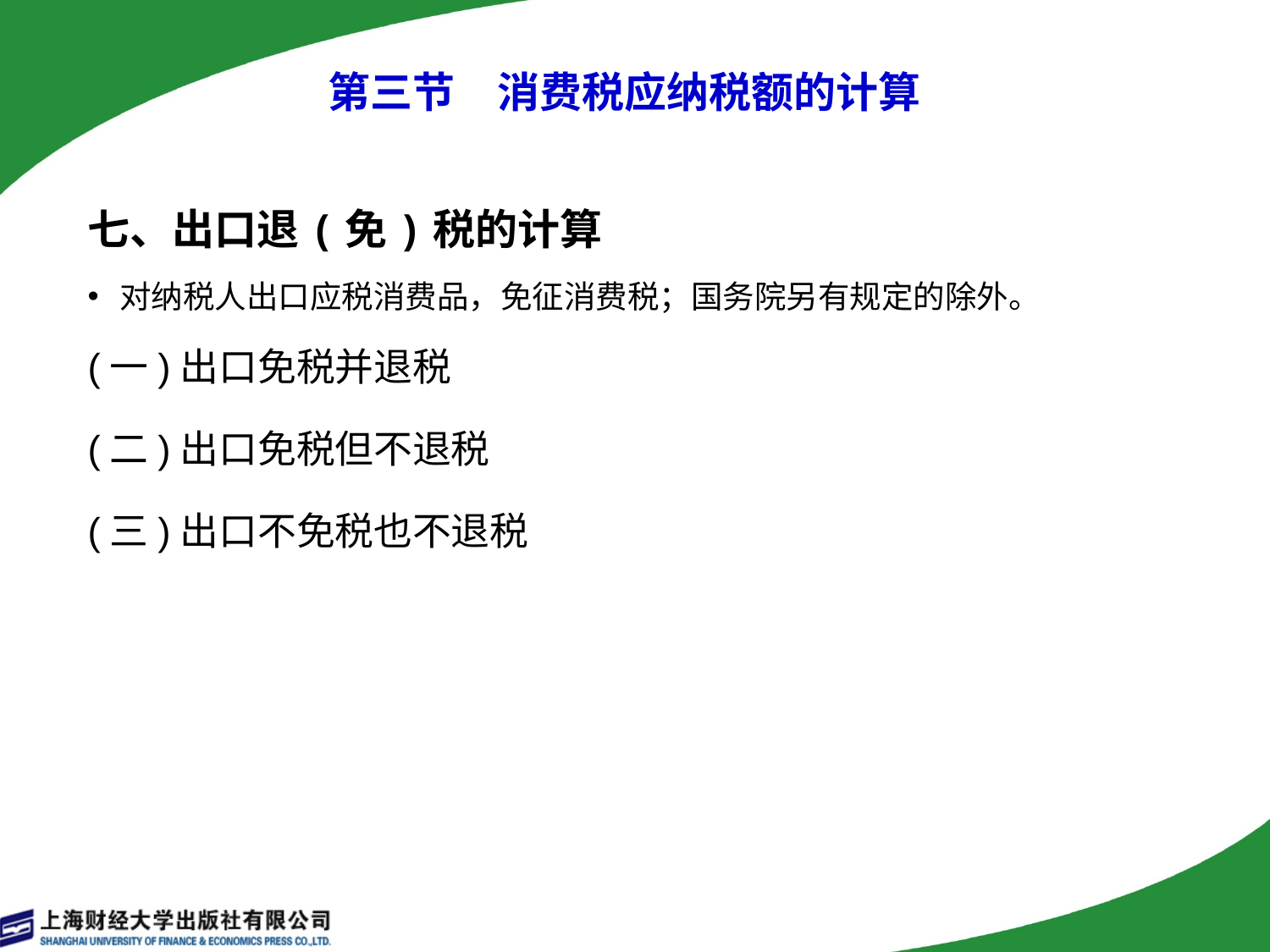

# 第三节　消费税应纳税额的计算
七、出口退(免)税的计算
对纳税人出口应税消费品，免征消费税；国务院另有规定的除外。
(一)出口免税并退税
(二)出口免税但不退税
(三)出口不免税也不退税